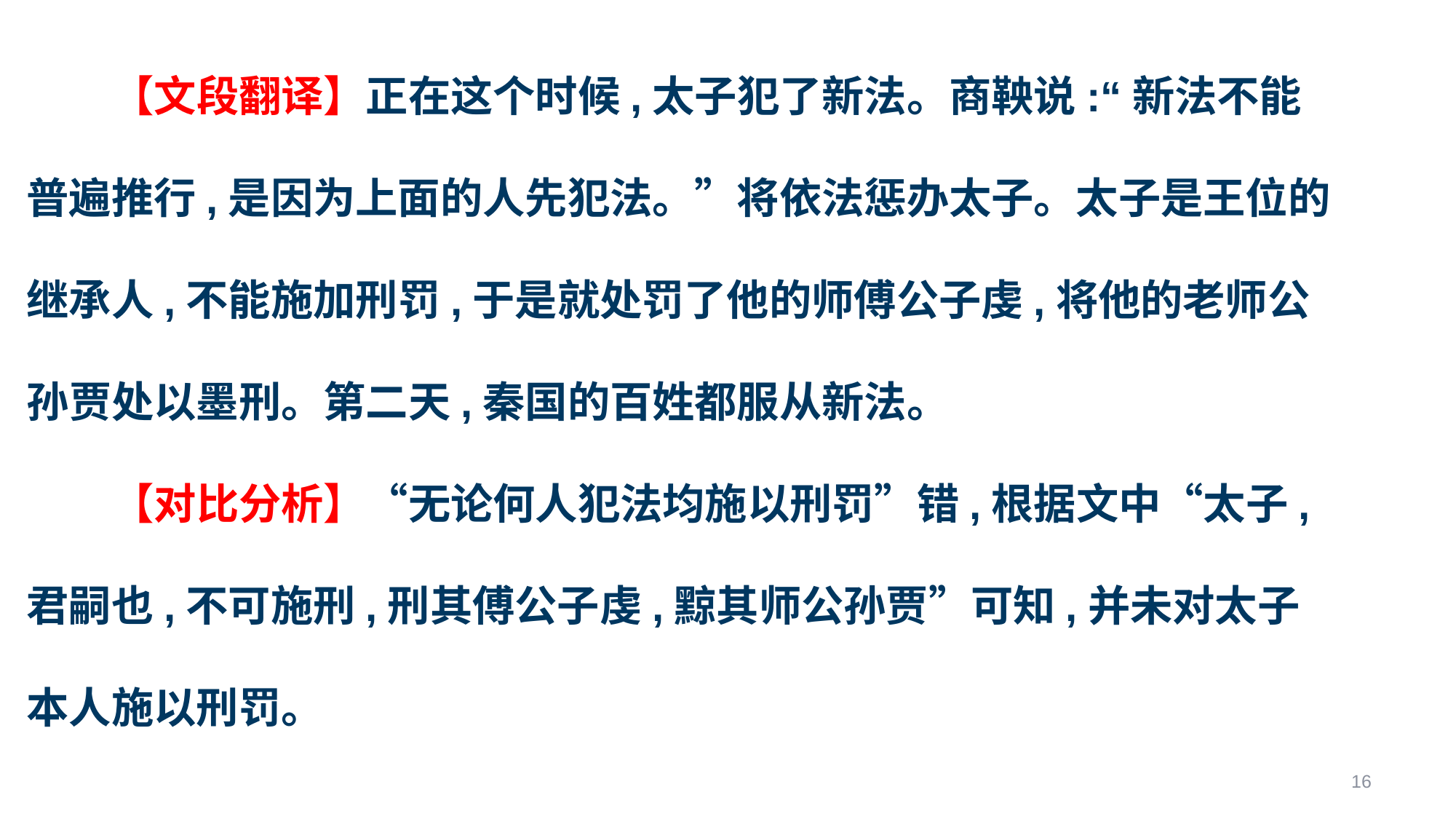

【文段翻译】正在这个时候,太子犯了新法。商鞅说:“新法不能普遍推行,是因为上面的人先犯法。”将依法惩办太子。太子是王位的继承人,不能施加刑罚,于是就处罚了他的师傅公子虔,将他的老师公孙贾处以墨刑。第二天,秦国的百姓都服从新法。
【对比分析】“无论何人犯法均施以刑罚”错,根据文中“太子,君嗣也,不可施刑,刑其傅公子虔,黥其师公孙贾”可知,并未对太子本人施以刑罚。
16